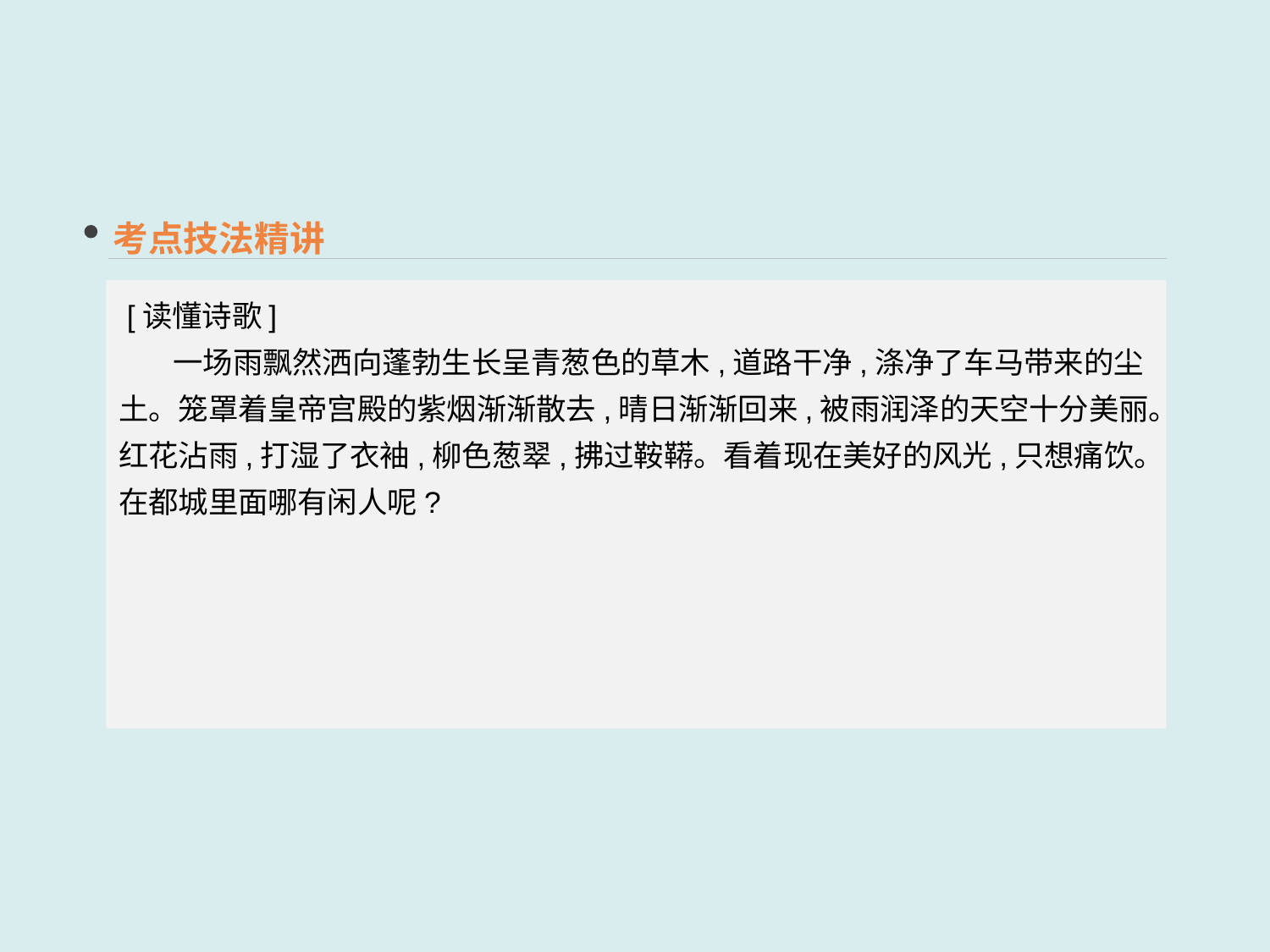

考点技法精讲

 [读懂诗歌]
       一场雨飘然洒向蓬勃生长呈青葱色的草木,道路干净,涤净了车马带来的尘土。笼罩着皇帝宫殿的紫烟渐渐散去,晴日渐渐回来,被雨润泽的天空十分美丽。红花沾雨,打湿了衣袖,柳色葱翠,拂过鞍鞯。看着现在美好的风光,只想痛饮。在都城里面哪有闲人呢?